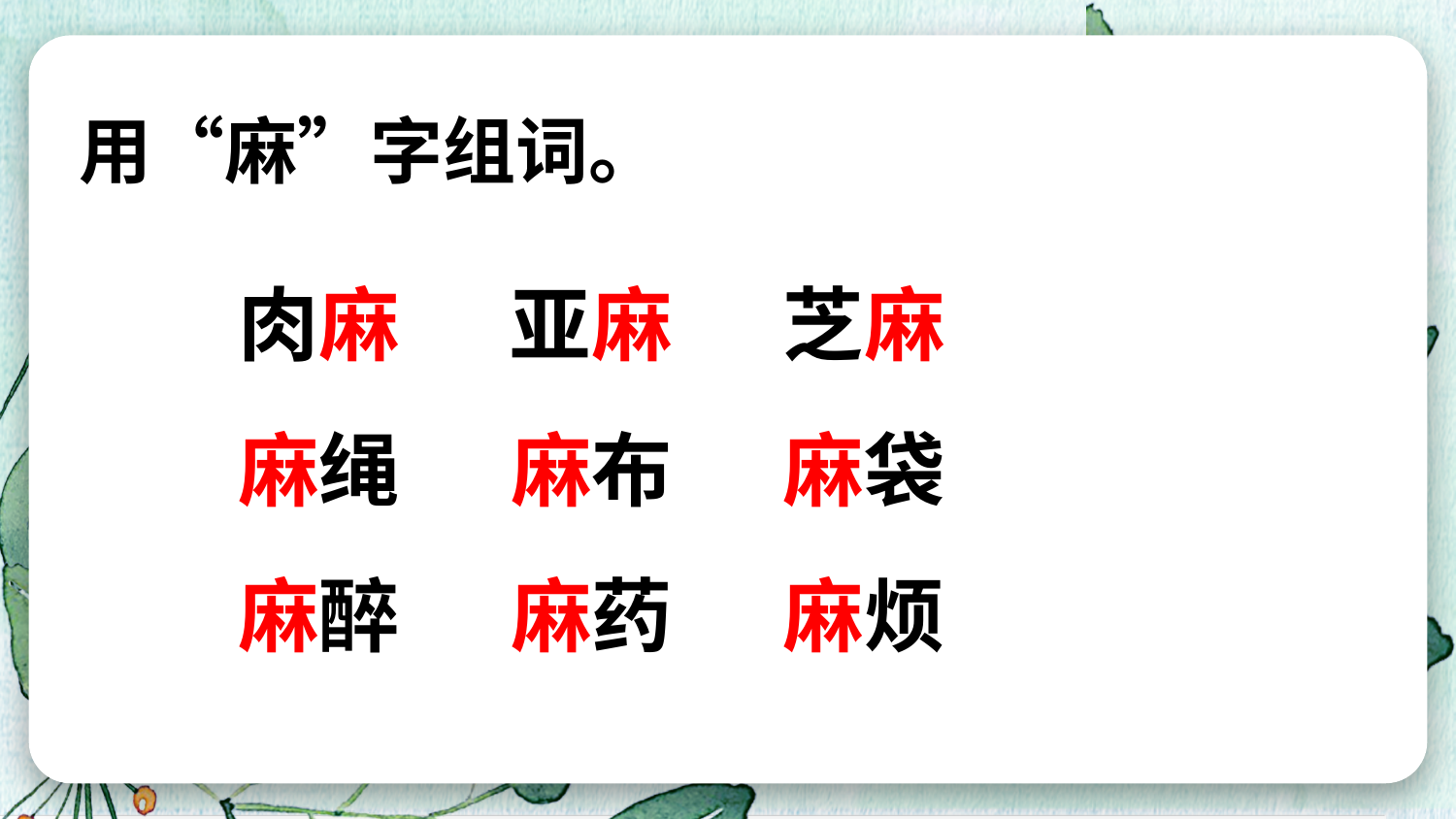

用“麻”字组词。
肉麻      亚麻      芝麻
麻绳      麻布      麻袋
麻醉      麻药      麻烦